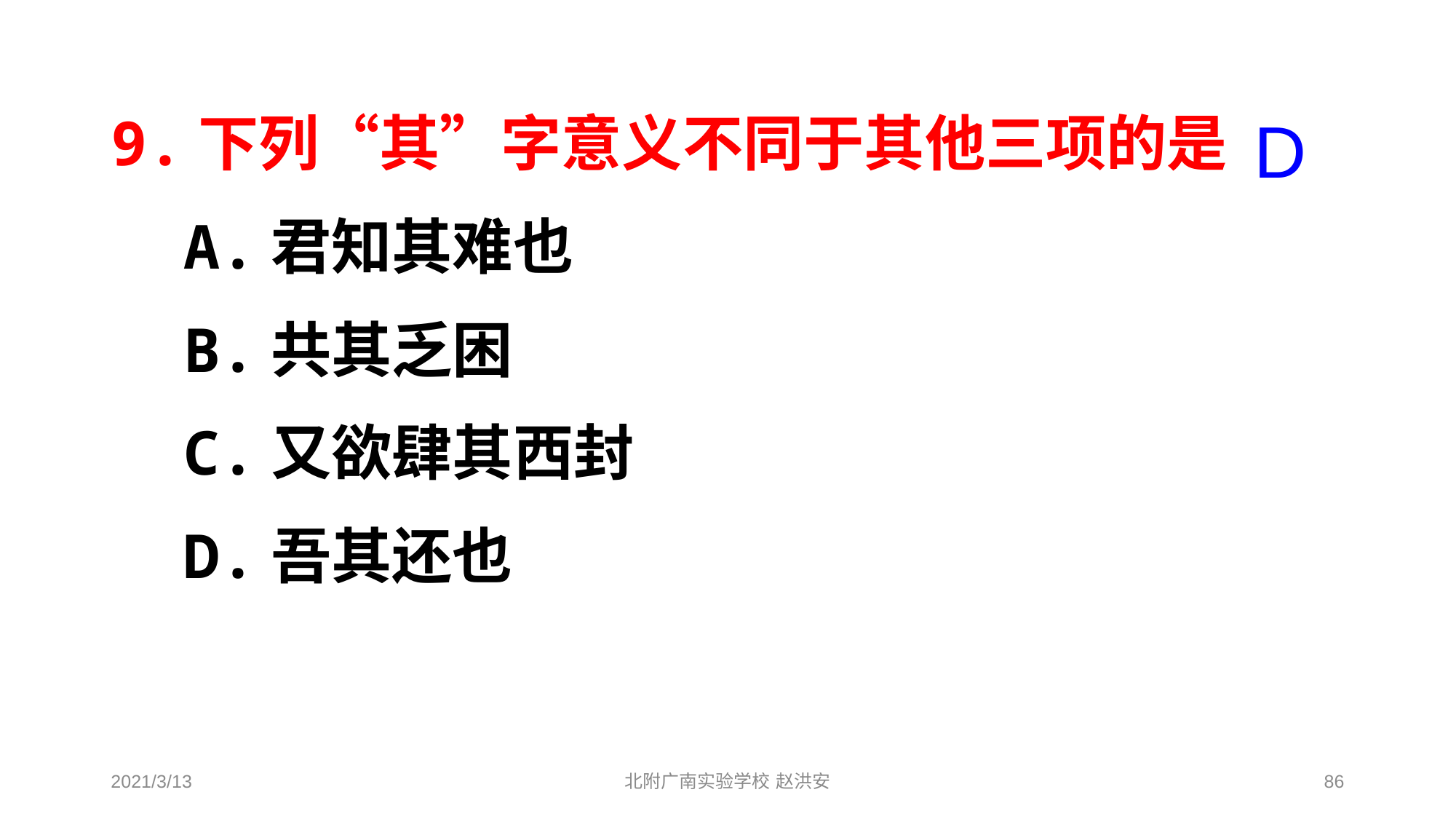

9.下列“其”字意义不同于其他三项的是
  A.君知其难也
  B.共其乏困
  C.又欲肆其西封
  D.吾其还也
D
2021/3/13
北附广南实验学校 赵洪安
86